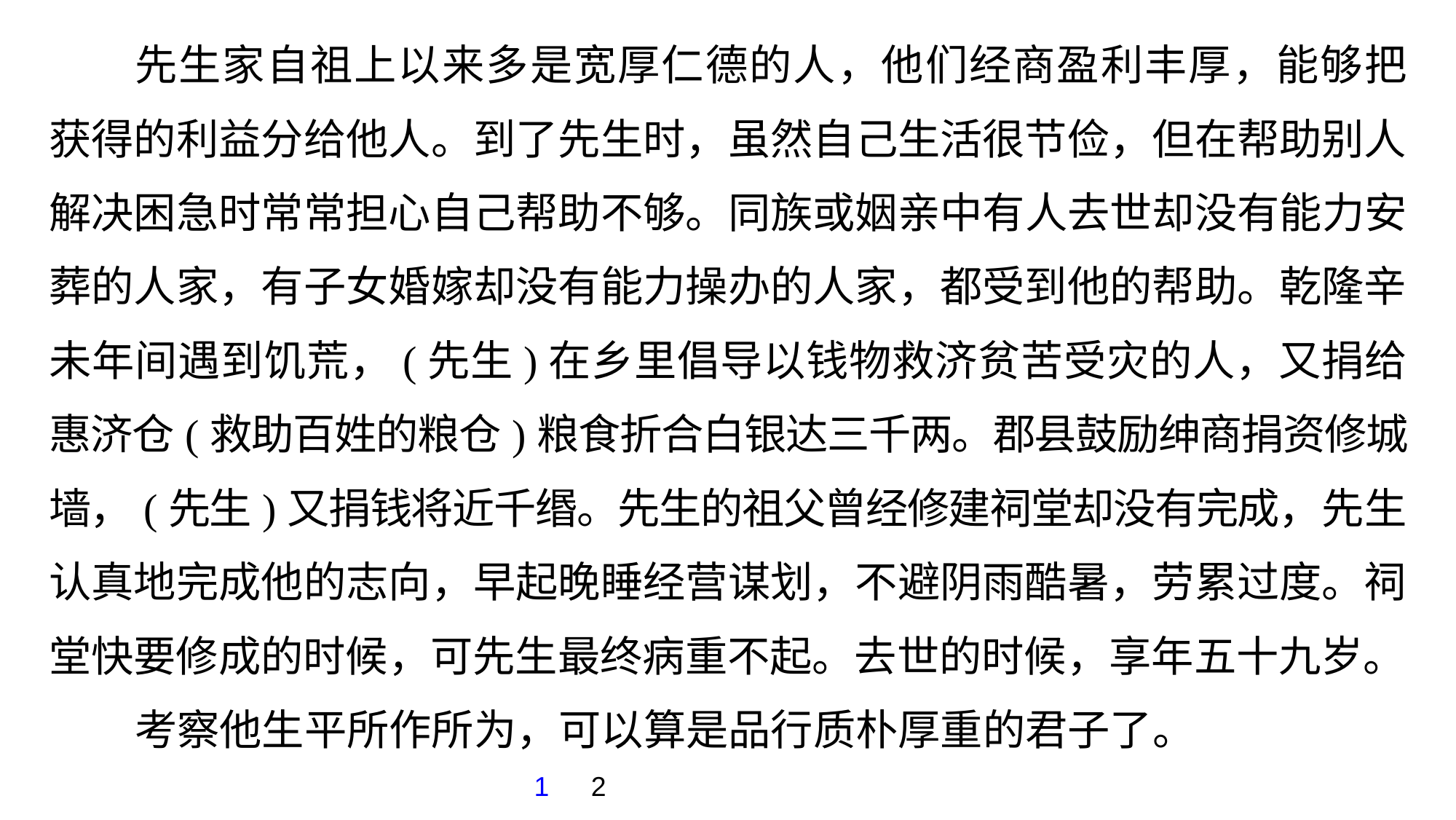

先生家自祖上以来多是宽厚仁德的人，他们经商盈利丰厚，能够把获得的利益分给他人。到了先生时，虽然自己生活很节俭，但在帮助别人解决困急时常常担心自己帮助不够。同族或姻亲中有人去世却没有能力安葬的人家，有子女婚嫁却没有能力操办的人家，都受到他的帮助。乾隆辛未年间遇到饥荒，(先生)在乡里倡导以钱物救济贫苦受灾的人，又捐给惠济仓(救助百姓的粮仓)粮食折合白银达三千两。郡县鼓励绅商捐资修城墙，(先生)又捐钱将近千缗。先生的祖父曾经修建祠堂却没有完成，先生认真地完成他的志向，早起晚睡经营谋划，不避阴雨酷暑，劳累过度。祠堂快要修成的时候，可先生最终病重不起。去世的时候，享年五十九岁。
考察他生平所作所为，可以算是品行质朴厚重的君子了。
1
2